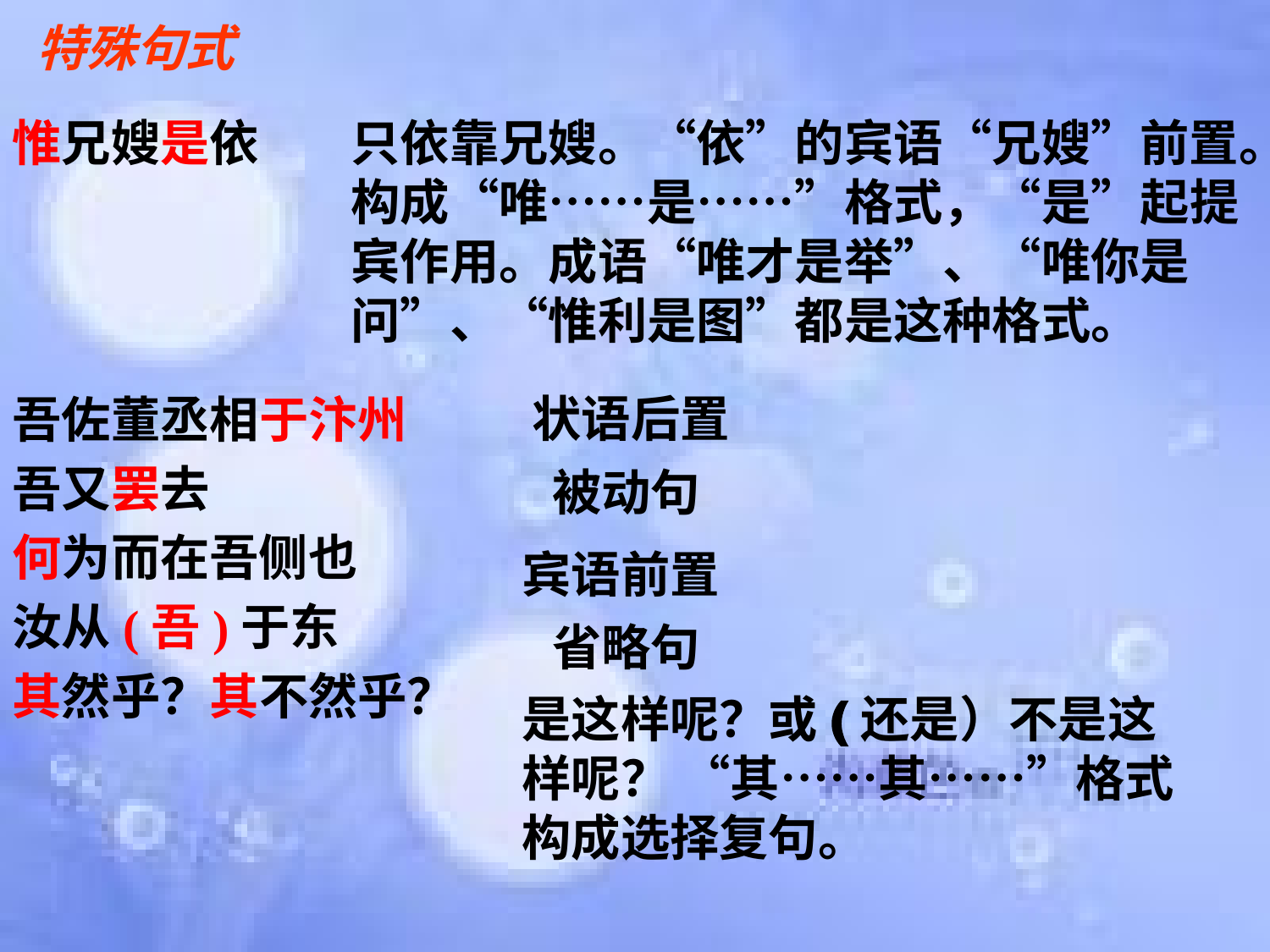

特殊句式
惟兄嫂是依

吾佐董丞相于汴州
吾又罢去
何为而在吾侧也
汝从(吾)于东
其然乎？其不然乎？
只依靠兄嫂。“依”的宾语“兄嫂”前置。构成“唯……是……”格式，“是”起提宾作用。成语“唯才是举”、“唯你是问”、“惟利是图”都是这种格式。
状语后置
被动句
宾语前置
省略句
是这样呢？或(还是）不是这样呢？ “其……其……”格式构成选择复句。